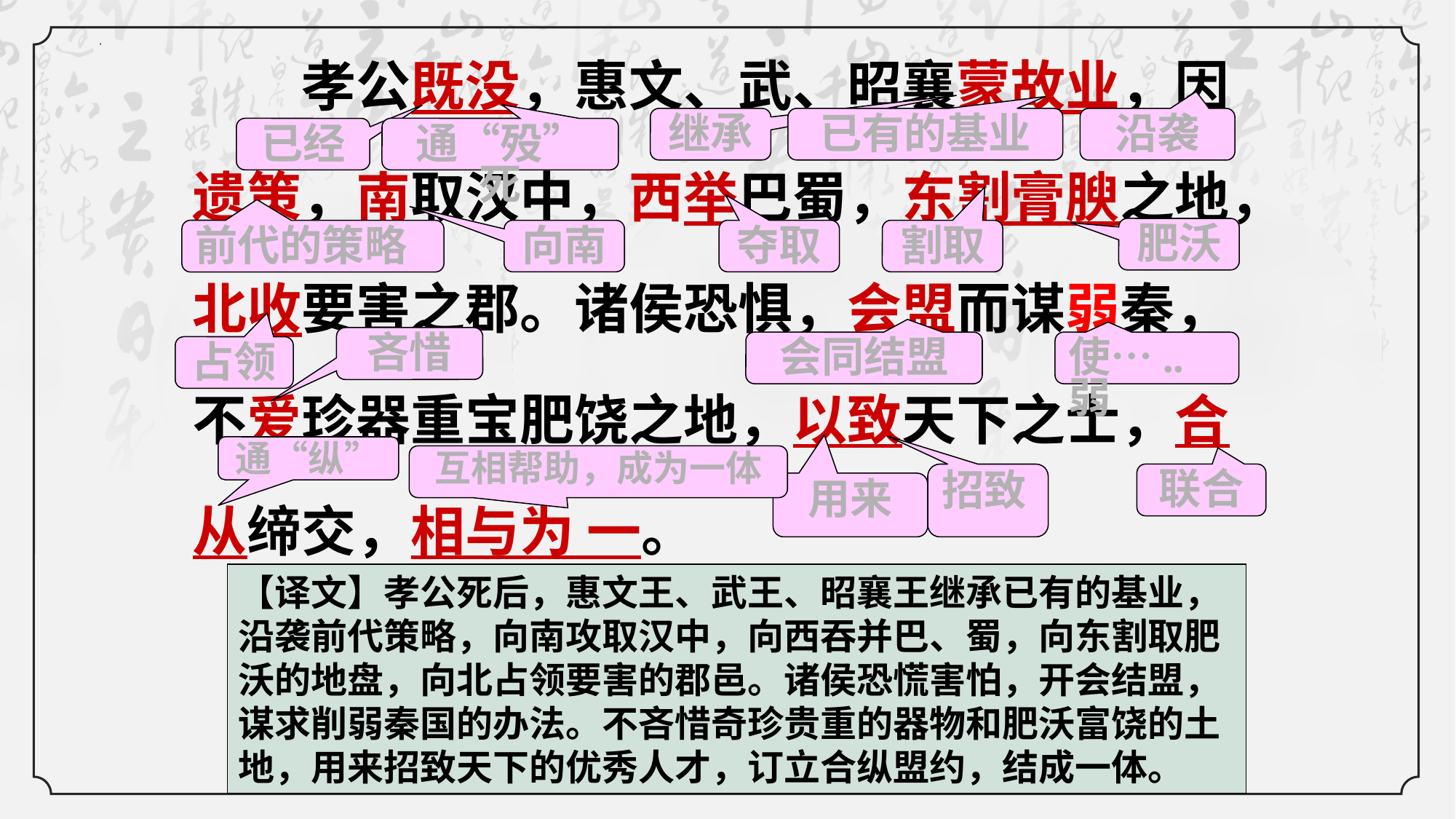

孝公既没，惠文、武、昭襄蒙故业，因 遗策，南取汉中，西举巴蜀，东割膏腴之地，北收要害之郡。诸侯恐惧，会盟而谋弱秦，不爱珍器重宝肥饶之地，以致天下之士，合从缔交，相与为 一。
继承
已有的基业
沿袭
已经
通“殁”死
肥沃
前代的策略
向南
夺取
割取
吝惜
会同结盟
使…..弱
占领
通“纵”
互相帮助，成为一体
招致
联合
用来
【译文】孝公死后，惠文王、武王、昭襄王继承已有的基业，沿袭前代策略，向南攻取汉中，向西吞并巴、蜀，向东割取肥沃的地盘，向北占领要害的郡邑。诸侯恐慌害怕，开会结盟，谋求削弱秦国的办法。不吝惜奇珍贵重的器物和肥沃富饶的土地，用来招致天下的优秀人才，订立合纵盟约，结成一体。